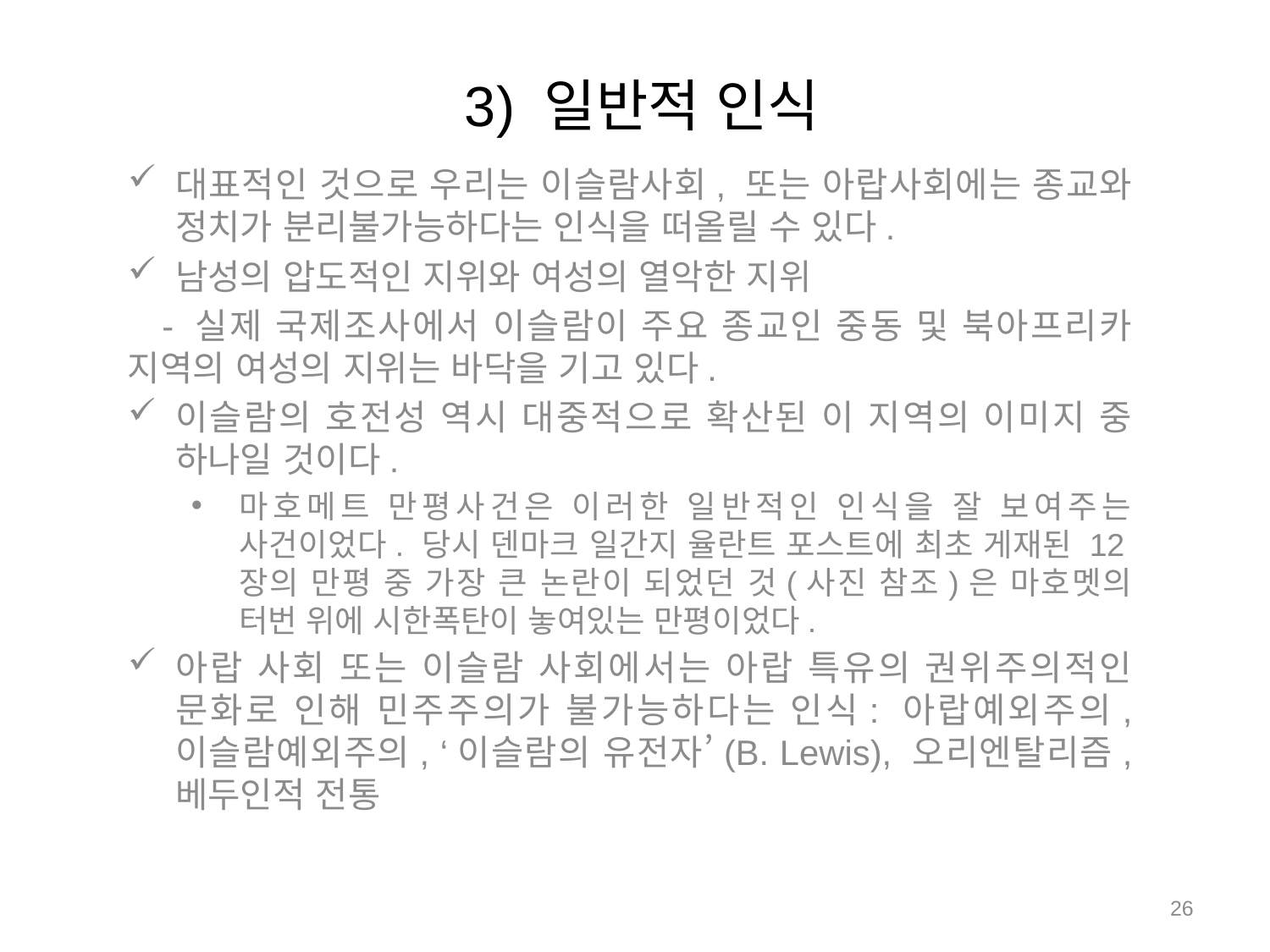

# 3) 일반적 인식
대표적인 것으로 우리는 이슬람사회, 또는 아랍사회에는 종교와 정치가 분리불가능하다는 인식을 떠올릴 수 있다.
남성의 압도적인 지위와 여성의 열악한 지위
   - 실제 국제조사에서 이슬람이 주요 종교인 중동 및 북아프리카 지역의 여성의 지위는 바닥을 기고 있다.
이슬람의 호전성 역시 대중적으로 확산된 이 지역의 이미지 중 하나일 것이다.
마호메트 만평사건은 이러한 일반적인 인식을 잘 보여주는 사건이었다. 당시 덴마크 일간지 율란트 포스트에 최초 게재된 12장의 만평 중 가장 큰 논란이 되었던 것(사진 참조)은 마호멧의 터번 위에 시한폭탄이 놓여있는 만평이었다.
아랍 사회 또는 이슬람 사회에서는 아랍 특유의 권위주의적인 문화로 인해 민주주의가 불가능하다는 인식: 아랍예외주의, 이슬람예외주의, ‘이슬람의 유전자’(B. Lewis), 오리엔탈리즘, 베두인적 전통

26